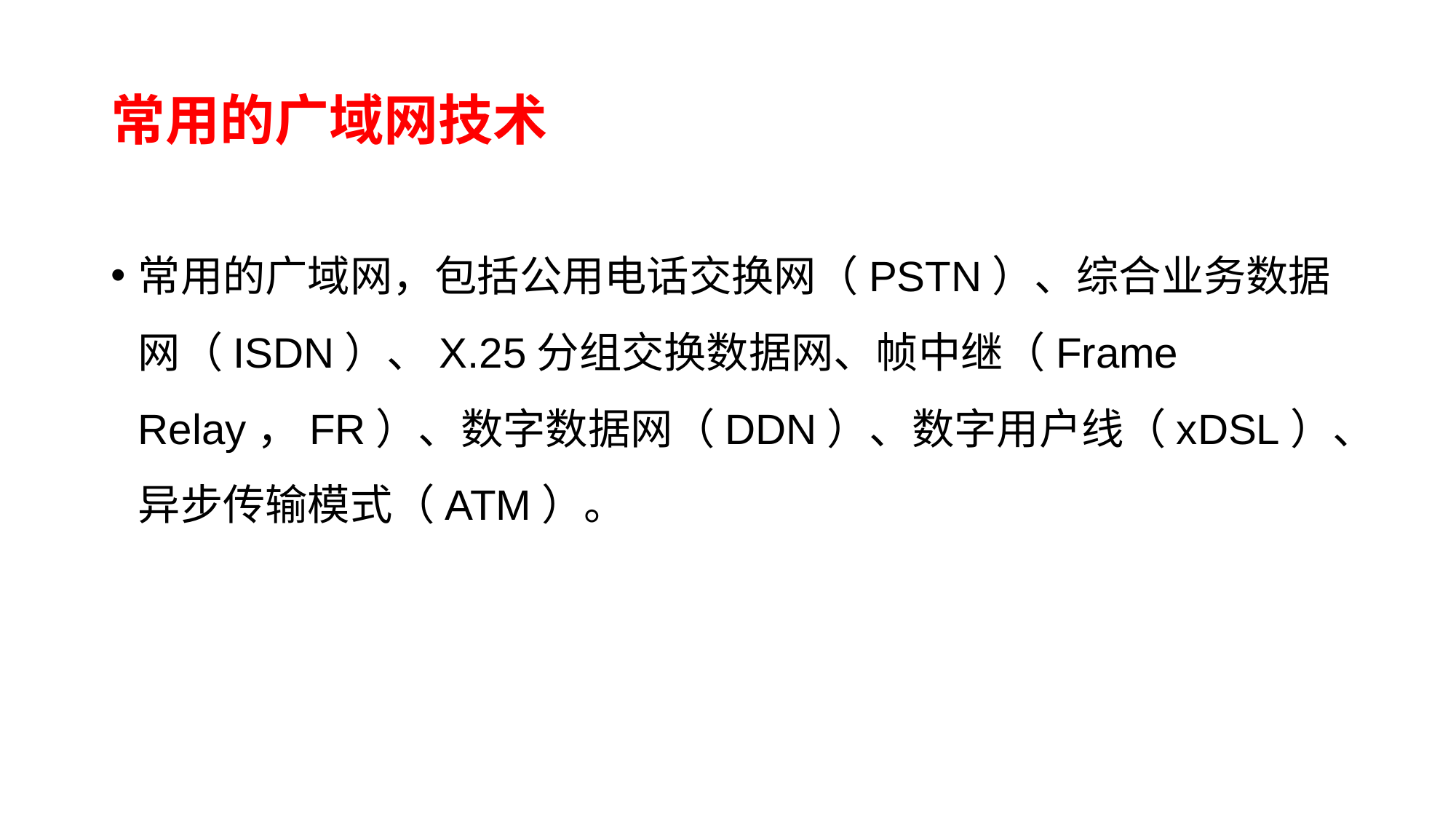

# 常用的广域网技术
常用的广域网，包括公用电话交换网（PSTN）、综合业务数据网（ISDN）、X.25分组交换数据网、帧中继（Frame Relay，FR）、数字数据网（DDN）、数字用户线（xDSL）、异步传输模式（ATM）。